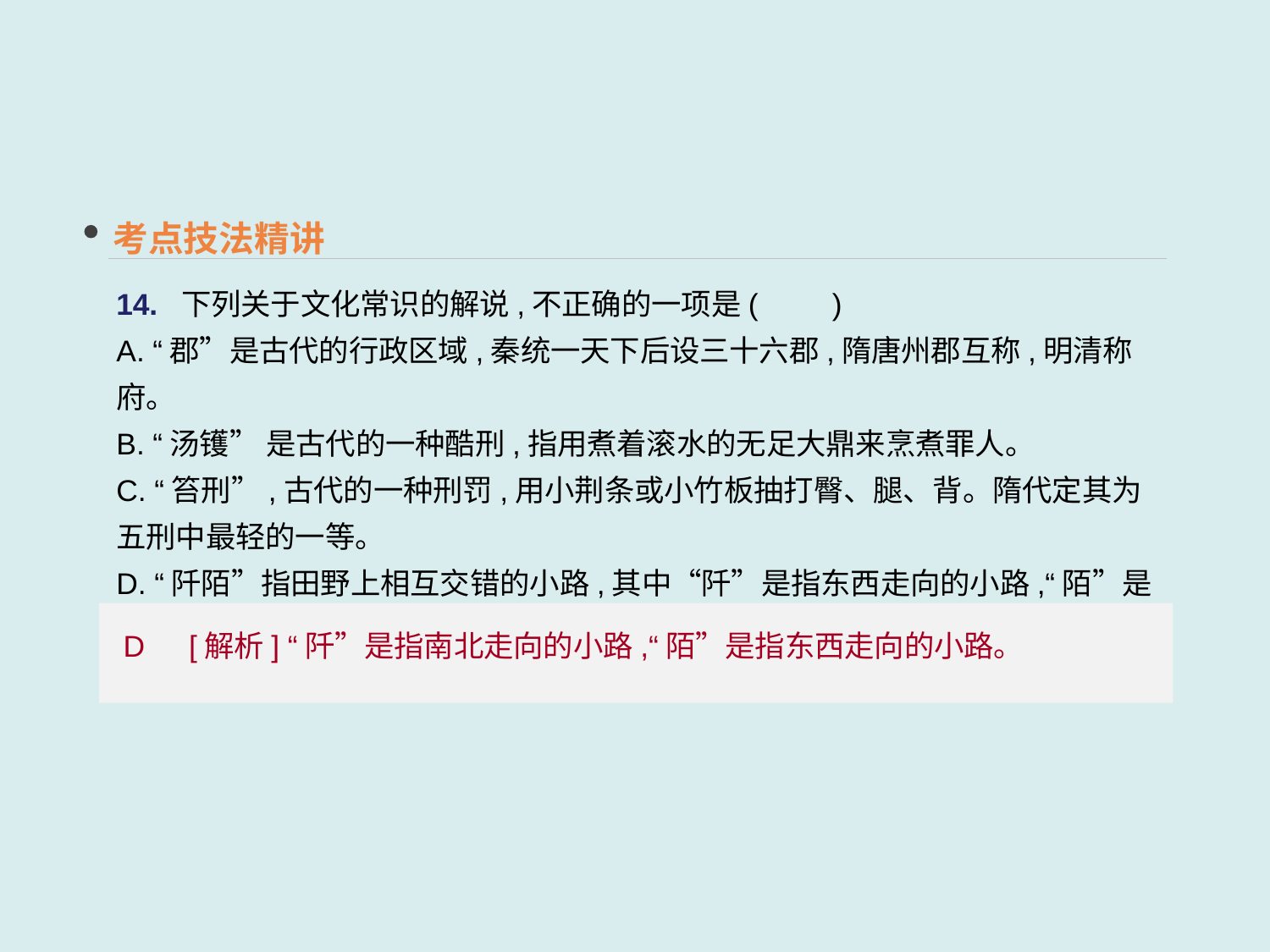

考点技法精讲

14.  下列关于文化常识的解说,不正确的一项是(　　)
A. “郡”是古代的行政区域,秦统一天下后设三十六郡,隋唐州郡互称,明清称府。
B. “汤镬” 是古代的一种酷刑,指用煮着滚水的无足大鼎来烹煮罪人。
C. “笞刑”,古代的一种刑罚,用小荆条或小竹板抽打臀、腿、背。隋代定其为五刑中最轻的一等。
D. “阡陌”指田野上相互交错的小路,其中“阡”是指东西走向的小路,“陌”是指南北走向的小路。

D　[解析] “阡”是指南北走向的小路,“陌”是指东西走向的小路。